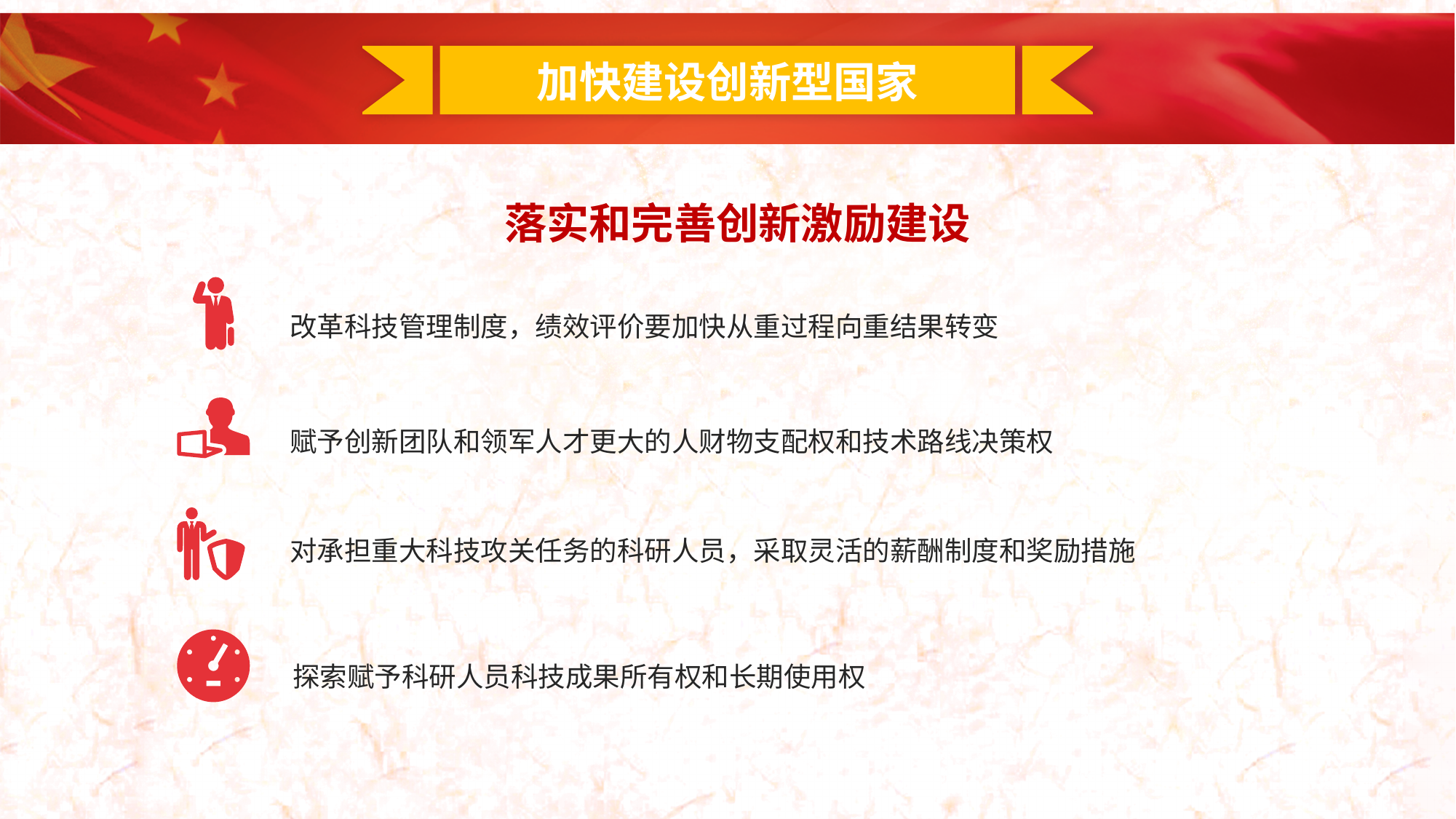

加快建设创新型国家
落实和完善创新激励建设

改革科技管理制度，绩效评价要加快从重过程向重结果转变

赋予创新团队和领军人才更大的人财物支配权和技术路线决策权

对承担重大科技攻关任务的科研人员，采取灵活的薪酬制度和奖励措施

探索赋予科研人员科技成果所有权和长期使用权